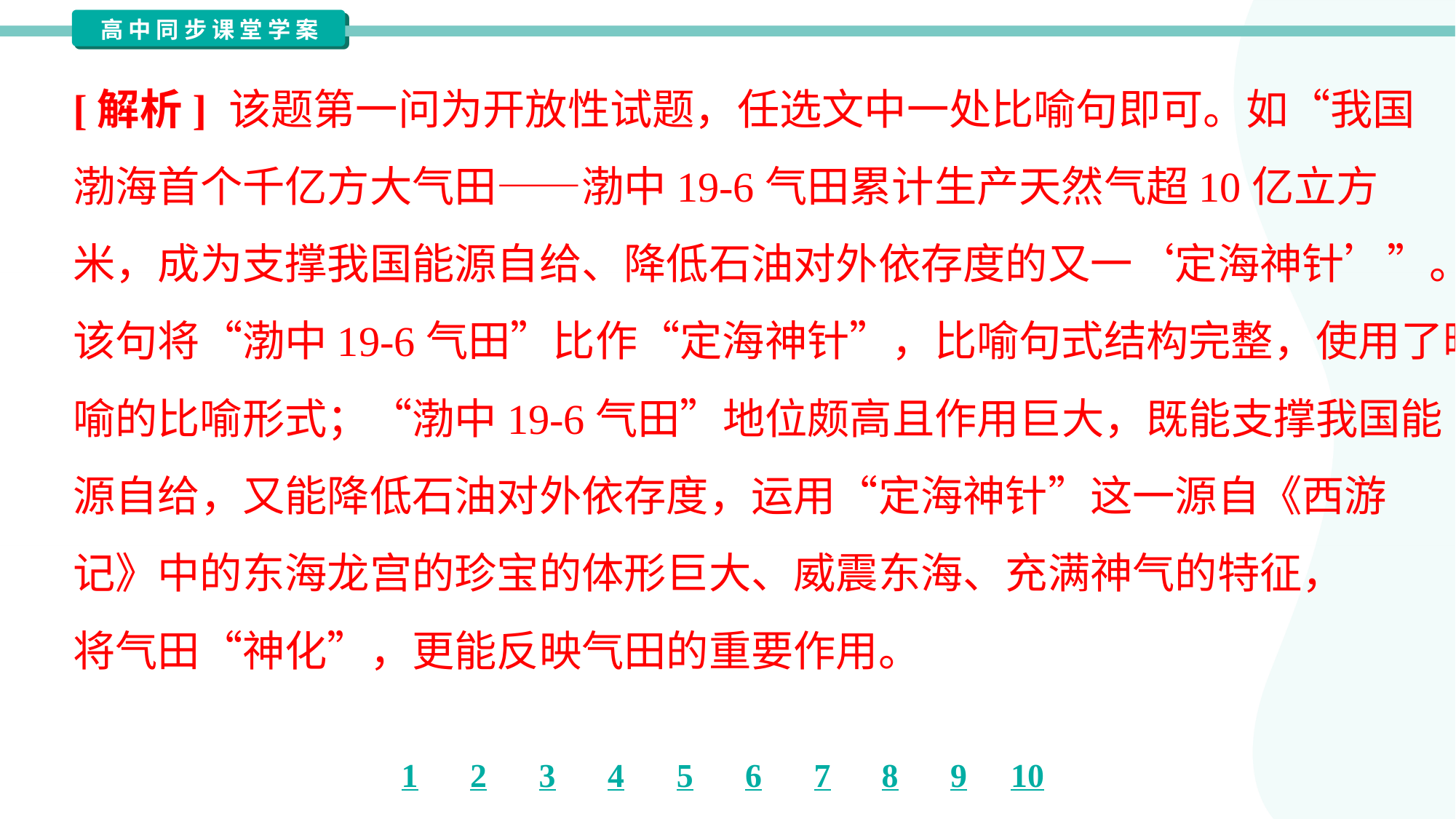

[解析] 该题第一问为开放性试题，任选文中一处比喻句即可。如“我国
渤海首个千亿方大气田——渤中19-6气田累计生产天然气超10亿立方
米，成为支撑我国能源自给、降低石油对外依存度的又一‘定海神针’”。
该句将“渤中19-6气田”比作“定海神针”，比喻句式结构完整，使用了暗
喻的比喻形式；“渤中19-6气田”地位颇高且作用巨大，既能支撑我国能
源自给，又能降低石油对外依存度，运用“定海神针”这一源自《西游
记》中的东海龙宫的珍宝的体形巨大、威震东海、充满神气的特征，
将气田“神化”，更能反映气田的重要作用。